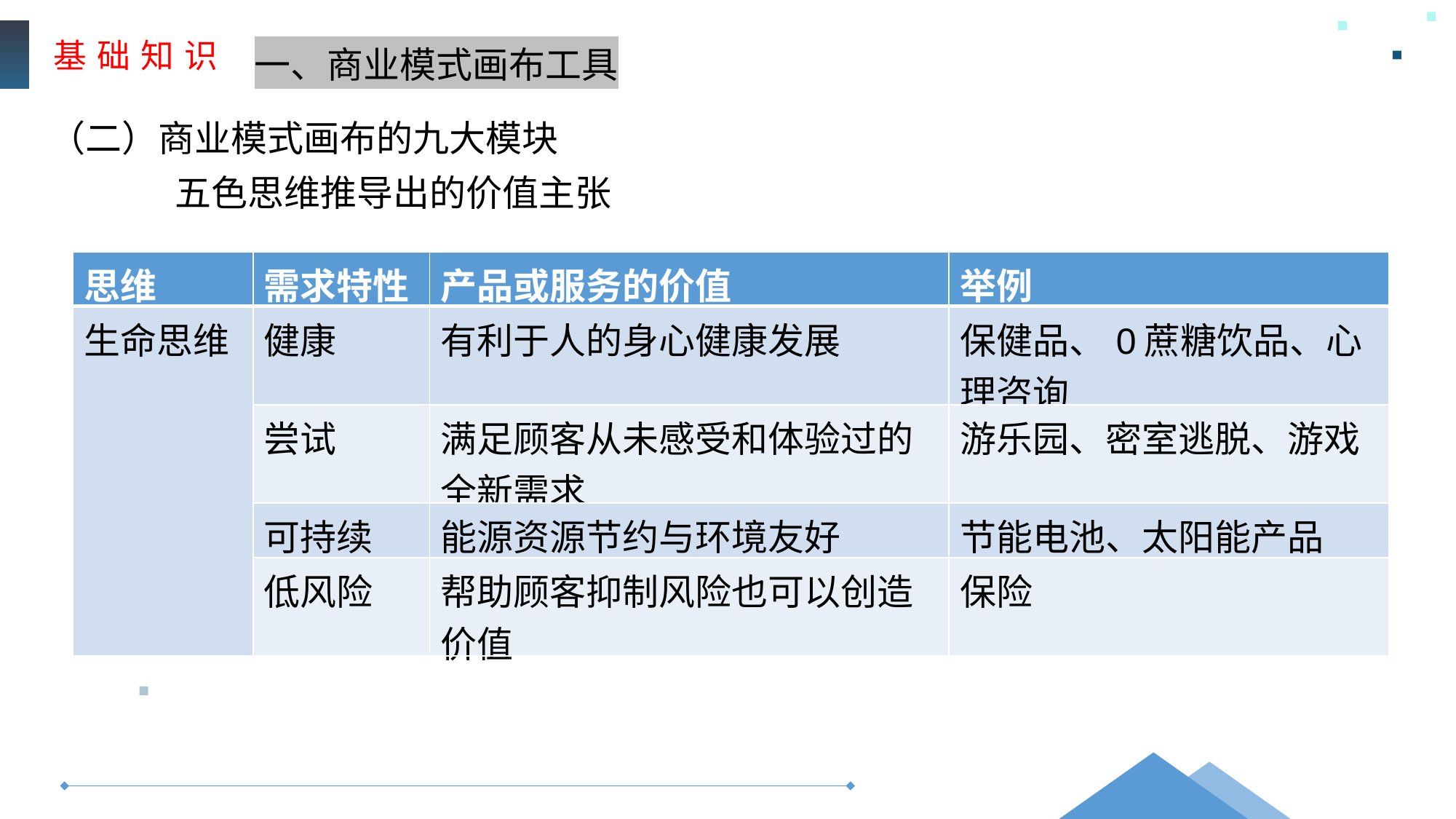

基 础 知 识

一、商业模式画布工具
（二）商业模式画布的九大模块
五色思维推导出的价值主张
| 思维 | 需求特性 | 产品或服务的价值 | 举例 |
| --- | --- | --- | --- |
| 生命思维 | 健康 | 有利于人的身心健康发展 | 保健品、0蔗糖饮品、心理咨询 |
|  | 尝试 | 满足顾客从未感受和体验过的全新需求 | 游乐园、密室逃脱、游戏 |
|  | 可持续 | 能源资源节约与环境友好 | 节能电池、太阳能产品 |
|  | 低风险 | 帮助顾客抑制风险也可以创造价值 | 保险 |